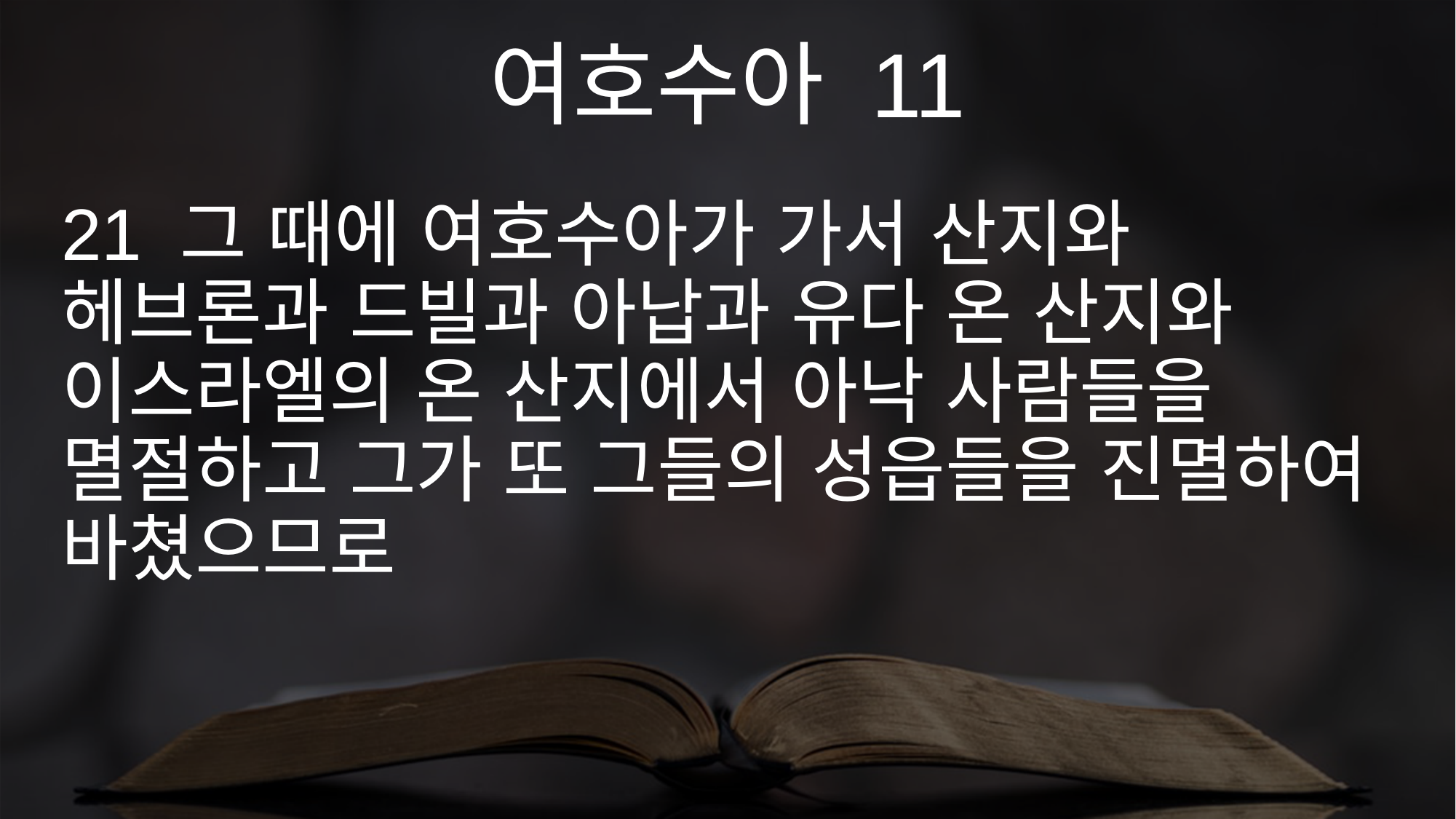

여호수아 11
21 그 때에 여호수아가 가서 산지와 헤브론과 드빌과 아납과 유다 온 산지와 이스라엘의 온 산지에서 아낙 사람들을 멸절하고 그가 또 그들의 성읍들을 진멸하여 바쳤으므로